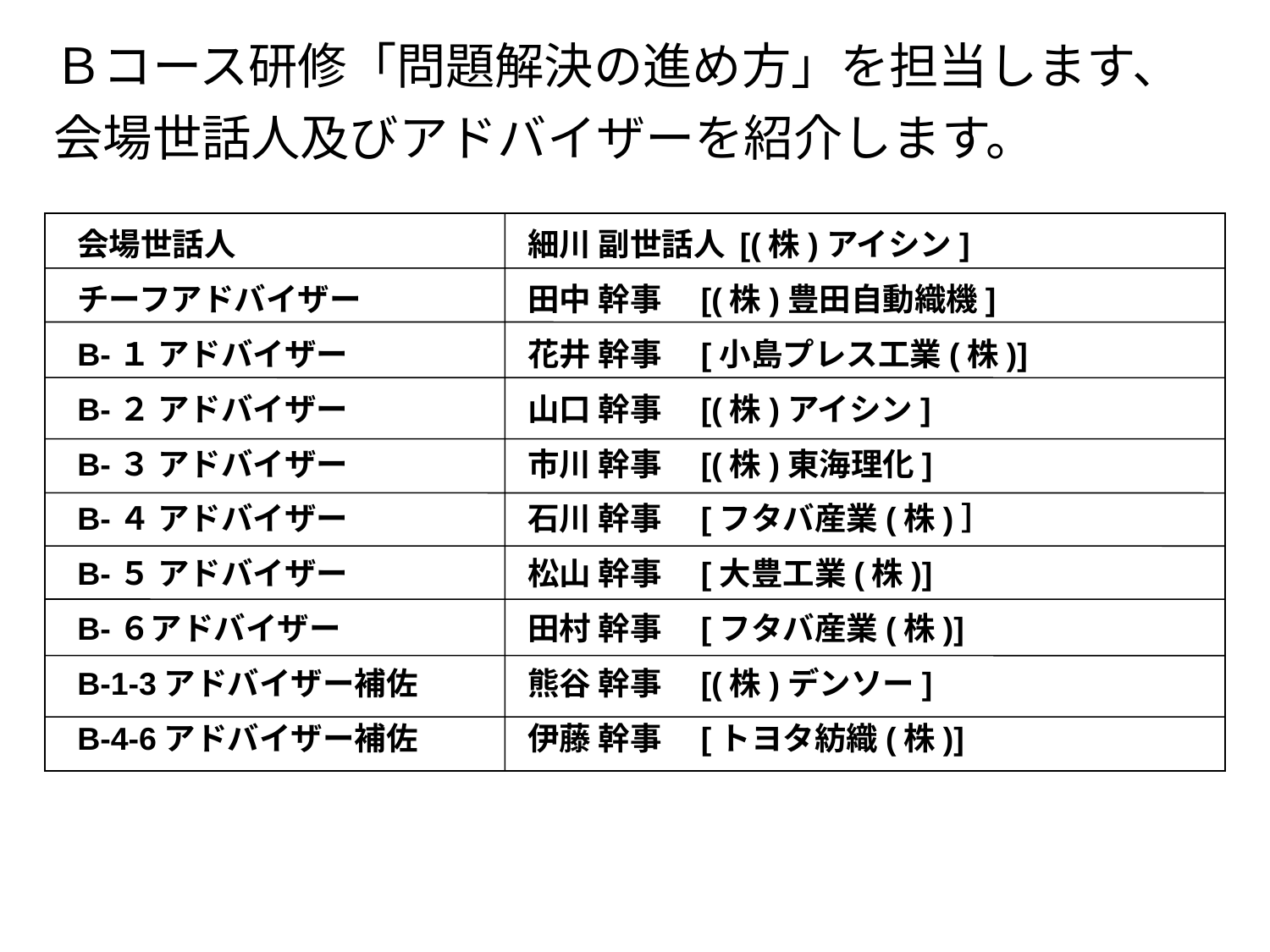

Ｂコース研修「問題解決の進め方」を担当します、
会場世話人及びアドバイザーを紹介します。

会場世話人
チーフアドバイザー
B-１ アドバイザー
B-２ アドバイザー
B-３ アドバイザー
B-４ アドバイザー
B-５ アドバイザー
B-６アドバイザー
B-1-3アドバイザー補佐
B-4-6アドバイザー補佐
細川 副世話人 [(株)アイシン]
田中 幹事　[(株)豊田自動織機]
花井 幹事　[小島プレス工業(株)]
山口 幹事　[(株)アイシン]
市川 幹事　[(株)東海理化]
石川 幹事　[フタバ産業(株)］
松山 幹事　[大豊工業(株)]
田村 幹事　[フタバ産業(株)]
熊谷 幹事　[(株)デンソー]
伊藤 幹事　[トヨタ紡織(株)]